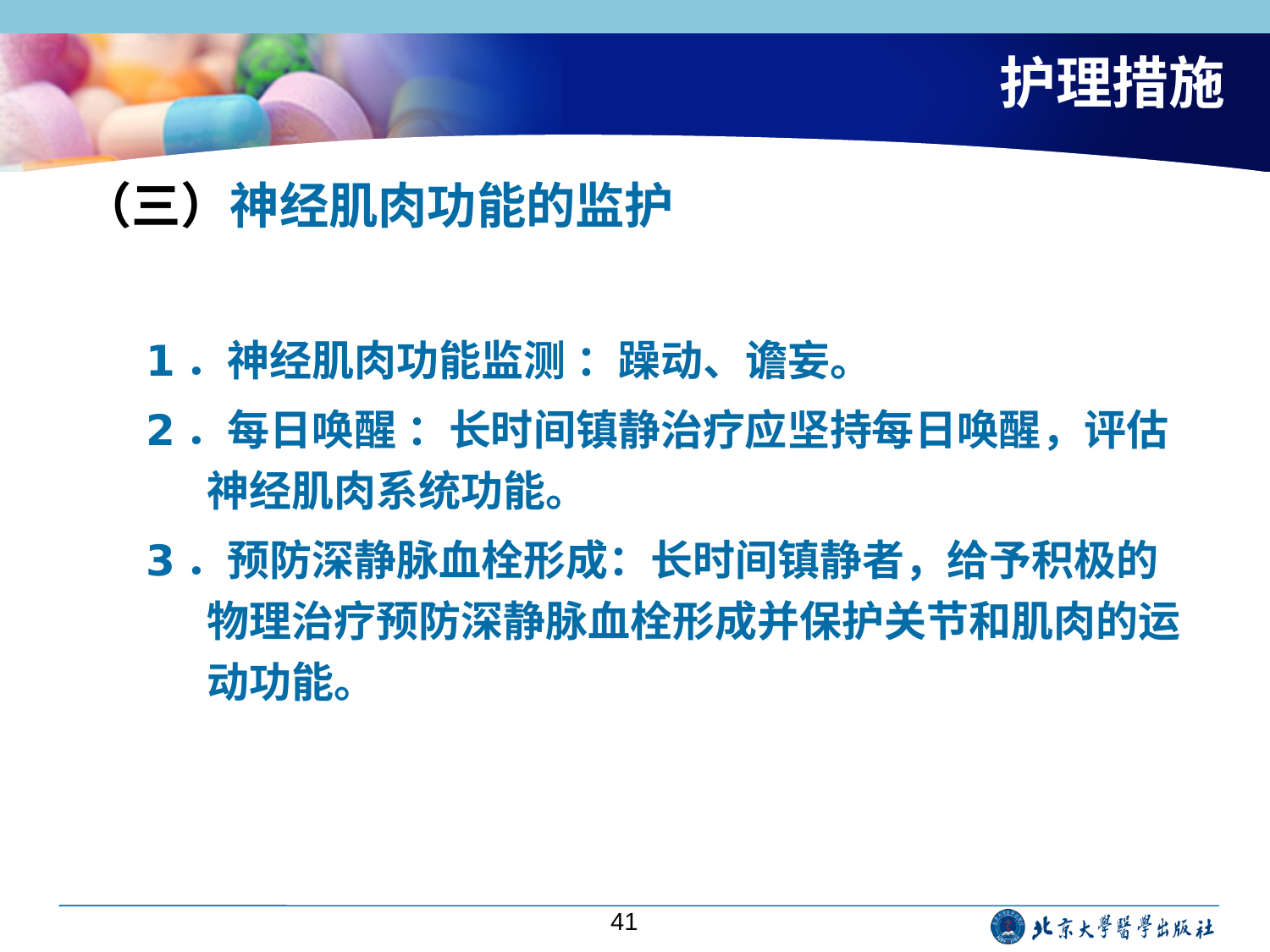

# 护理措施
（三）神经肌肉功能的监护

1．神经肌肉功能监测 ：躁动、谵妄。
2．每日唤醒 ：长时间镇静治疗应坚持每日唤醒，评估神经肌肉系统功能。
3．预防深静脉血栓形成：长时间镇静者，给予积极的物理治疗预防深静脉血栓形成并保护关节和肌肉的运动功能。

41